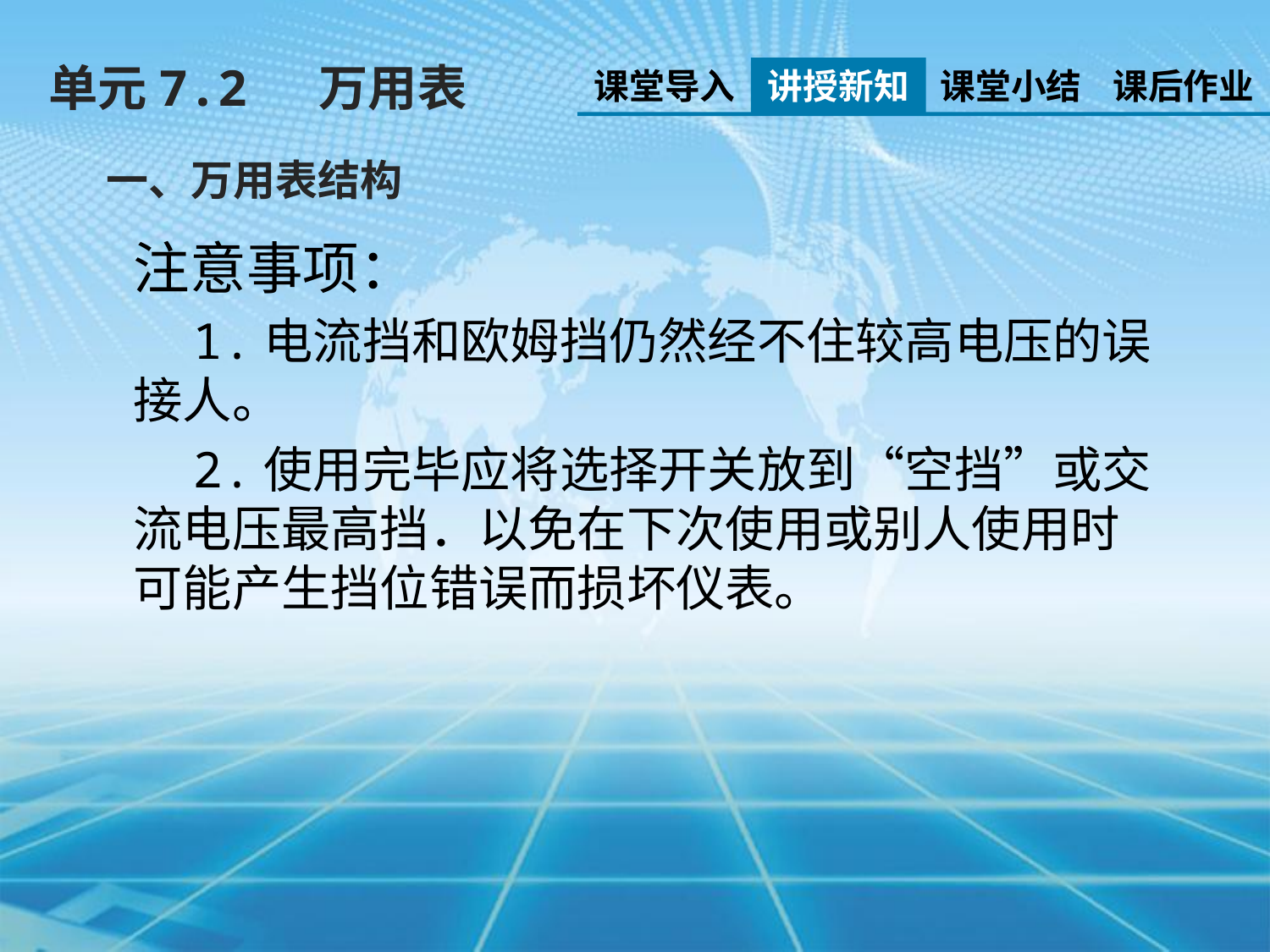

单元7.2  万用表
课堂导入
讲授新知
课堂小结
课后作业
一、万用表结构
注意事项：
  1.电流挡和欧姆挡仍然经不住较高电压的误接人。
  2.使用完毕应将选择开关放到“空挡”或交流电压最高挡．以免在下次使用或别人使用时可能产生挡位错误而损坏仪表。